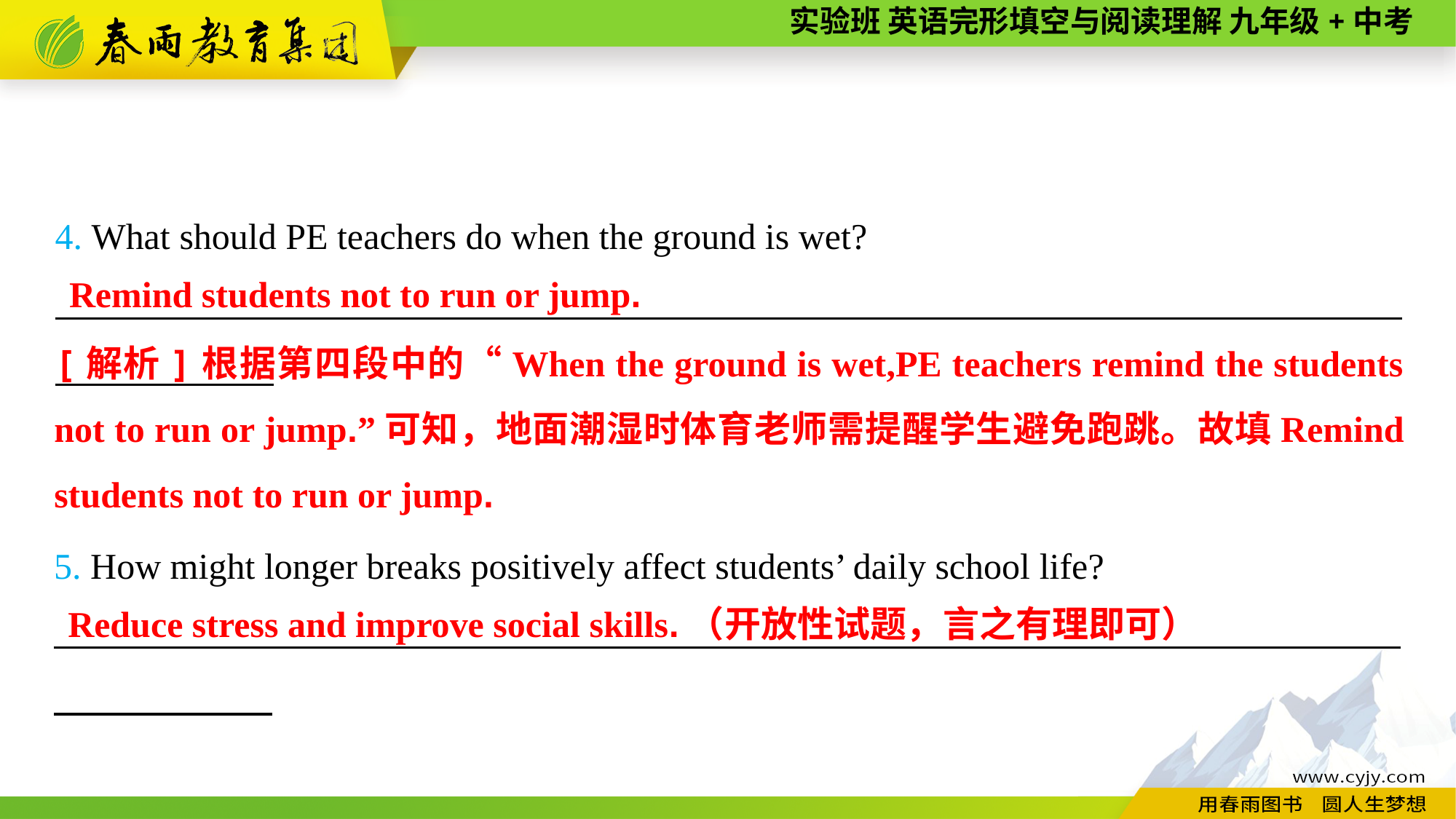

4. What should PE teachers do when the ground is wet?
__________________________________________________________________________
Remind students not to run or jump.
[解析]根据第四段中的“When the ground is wet,PE teachers remind the students not to run or jump.”可知，地面潮湿时体育老师需提醒学生避免跑跳。故填Remind students not to run or jump.
5. How might longer breaks positively affect students’ daily school life?
__________________________________________________________________________
Reduce stress and improve social skills.（开放性试题，言之有理即可）